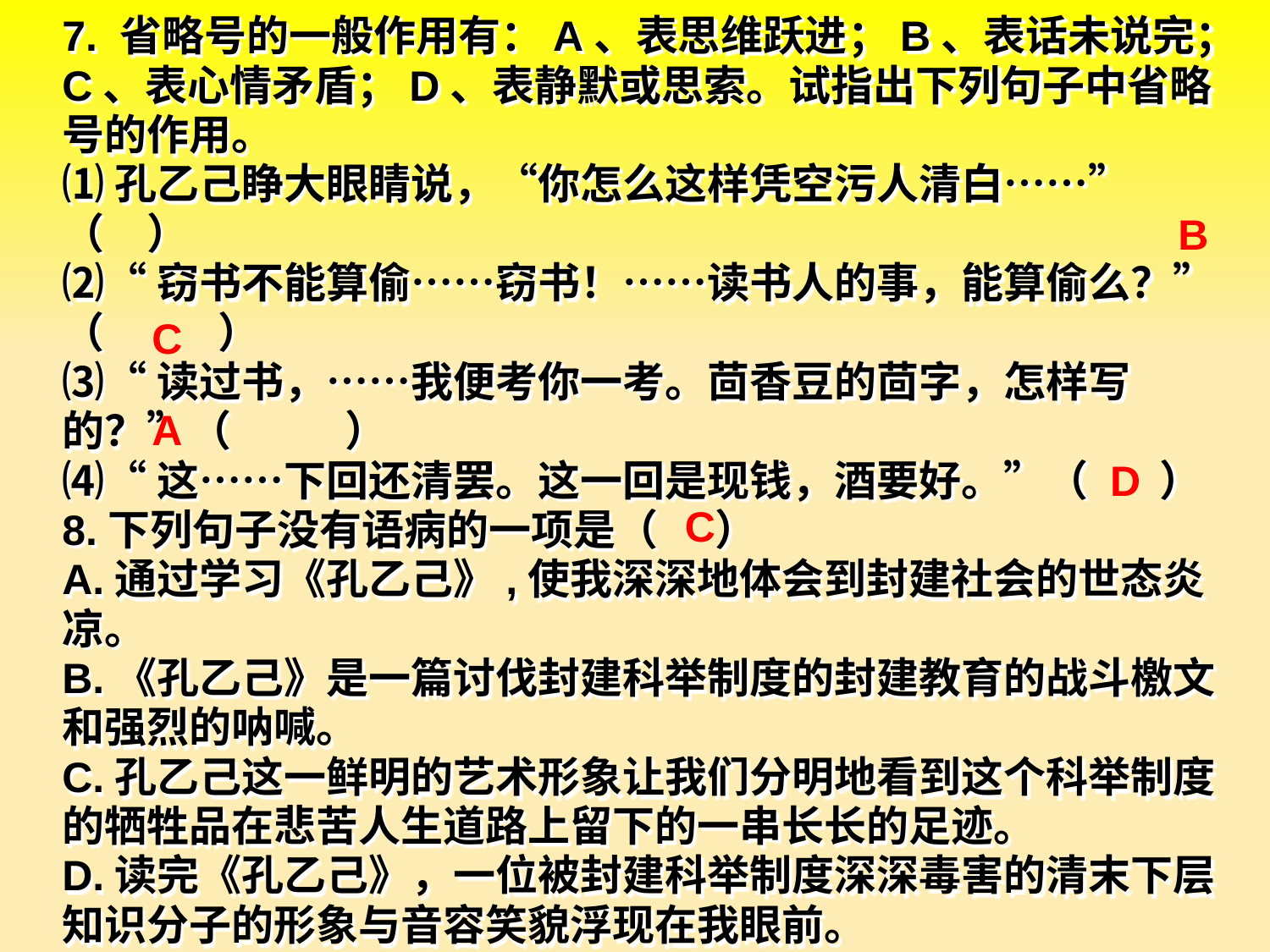

7. 省略号的一般作用有：A、表思维跃进；B、表话未说完；C、表心情矛盾；D、表静默或思索。试指出下列句子中省略号的作用。
⑴孔乙己睁大眼睛说，“你怎么这样凭空污人清白……”（　）
⑵“窃书不能算偷……窃书！……读书人的事，能算偷么？”（　   　）
⑶“读过书，……我便考你一考。茴香豆的茴字，怎样写的？”（　   　）
⑷“这……下回还清罢。这一回是现钱，酒要好。”（　   ）
8.下列句子没有语病的一项是（      ）
A.通过学习《孔乙己》,使我深深地体会到封建社会的世态炎凉。
B.《孔乙己》是一篇讨伐封建科举制度的封建教育的战斗檄文和强烈的呐喊。
C.孔乙己这一鲜明的艺术形象让我们分明地看到这个科举制度的牺牲品在悲苦人生道路上留下的一串长长的足迹。
D.读完《孔乙己》，一位被封建科举制度深深毒害的清末下层知识分子的形象与音容笑貌浮现在我眼前。
B
C
A
D
C